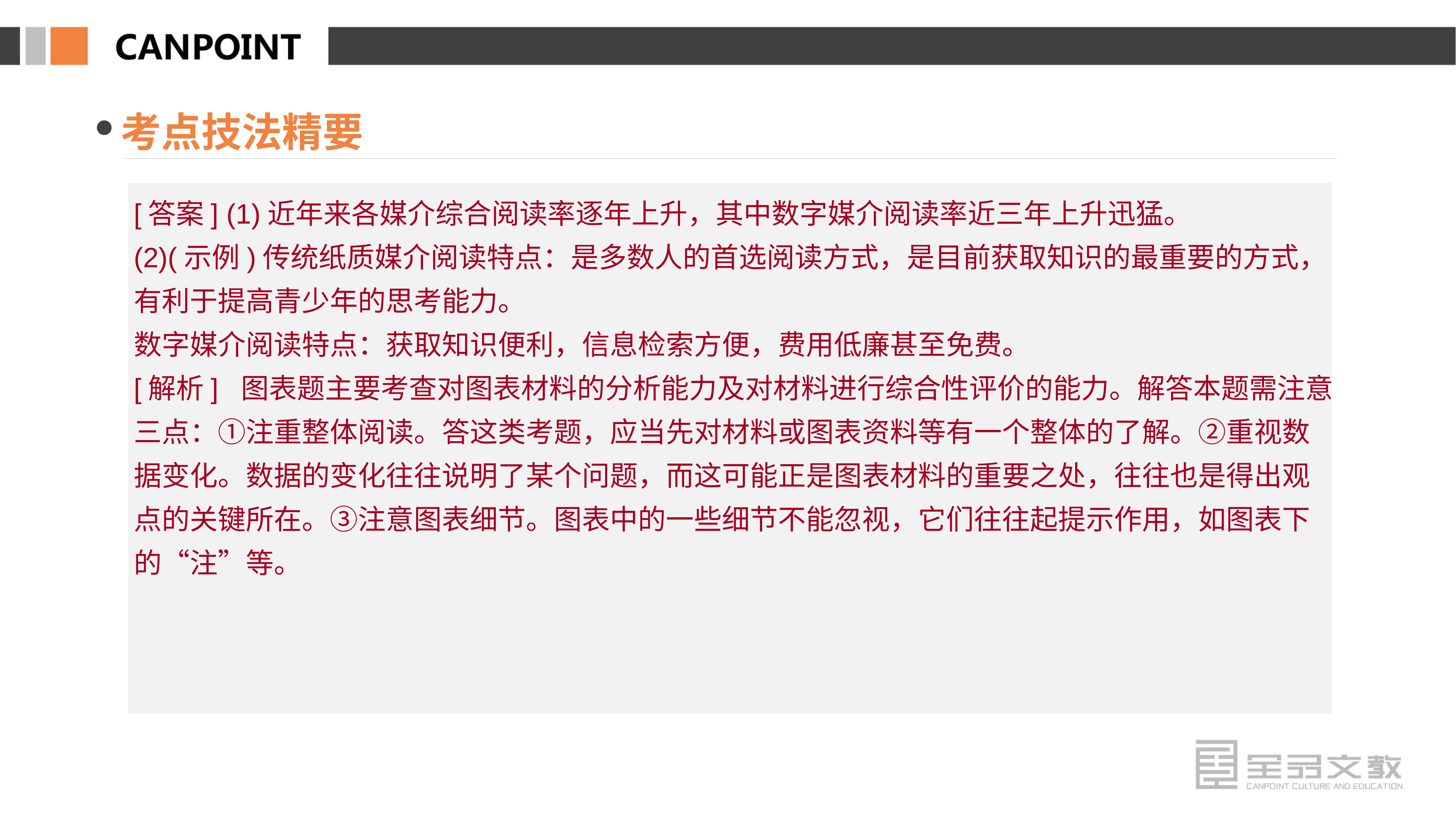

考点技法精要

[答案] (1)近年来各媒介综合阅读率逐年上升，其中数字媒介阅读率近三年上升迅猛。
(2)(示例)传统纸质媒介阅读特点：是多数人的首选阅读方式，是目前获取知识的最重要的方式，有利于提高青少年的思考能力。
数字媒介阅读特点：获取知识便利，信息检索方便，费用低廉甚至免费。
[解析]  图表题主要考查对图表材料的分析能力及对材料进行综合性评价的能力。解答本题需注意三点：①注重整体阅读。答这类考题，应当先对材料或图表资料等有一个整体的了解。②重视数据变化。数据的变化往往说明了某个问题，而这可能正是图表材料的重要之处，往往也是得出观点的关键所在。③注意图表细节。图表中的一些细节不能忽视，它们往往起提示作用，如图表下的“注”等。